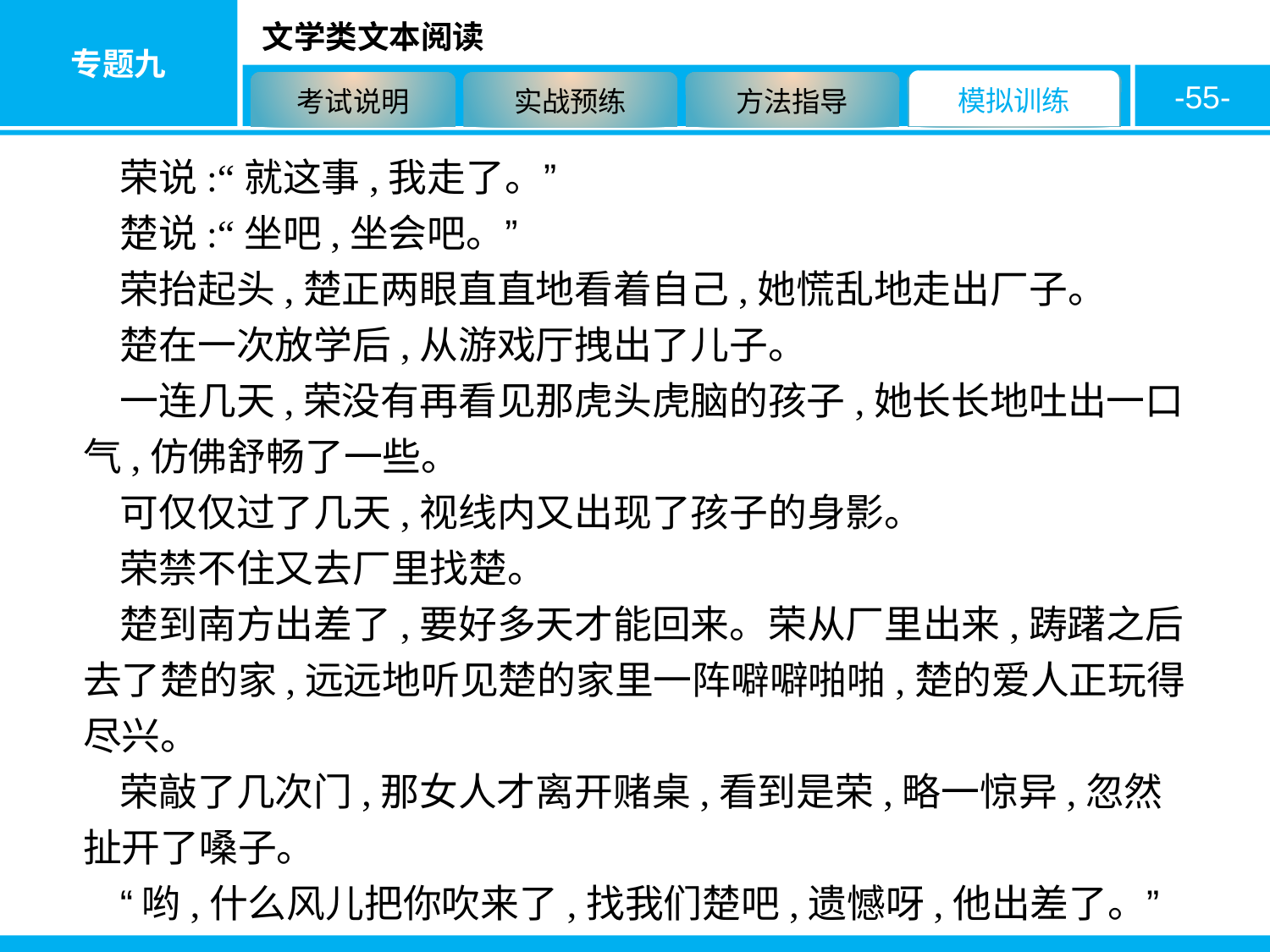

-55-
荣说:“就这事,我走了。”
楚说:“坐吧,坐会吧。”
荣抬起头,楚正两眼直直地看着自己,她慌乱地走出厂子。
楚在一次放学后,从游戏厅拽出了儿子。
一连几天,荣没有再看见那虎头虎脑的孩子,她长长地吐出一口气,仿佛舒畅了一些。
可仅仅过了几天,视线内又出现了孩子的身影。
荣禁不住又去厂里找楚。
楚到南方出差了,要好多天才能回来。荣从厂里出来,踌躇之后去了楚的家,远远地听见楚的家里一阵噼噼啪啪,楚的爱人正玩得尽兴。
荣敲了几次门,那女人才离开赌桌,看到是荣,略一惊异,忽然扯开了嗓子。
“哟,什么风儿把你吹来了,找我们楚吧,遗憾呀,他出差了。”